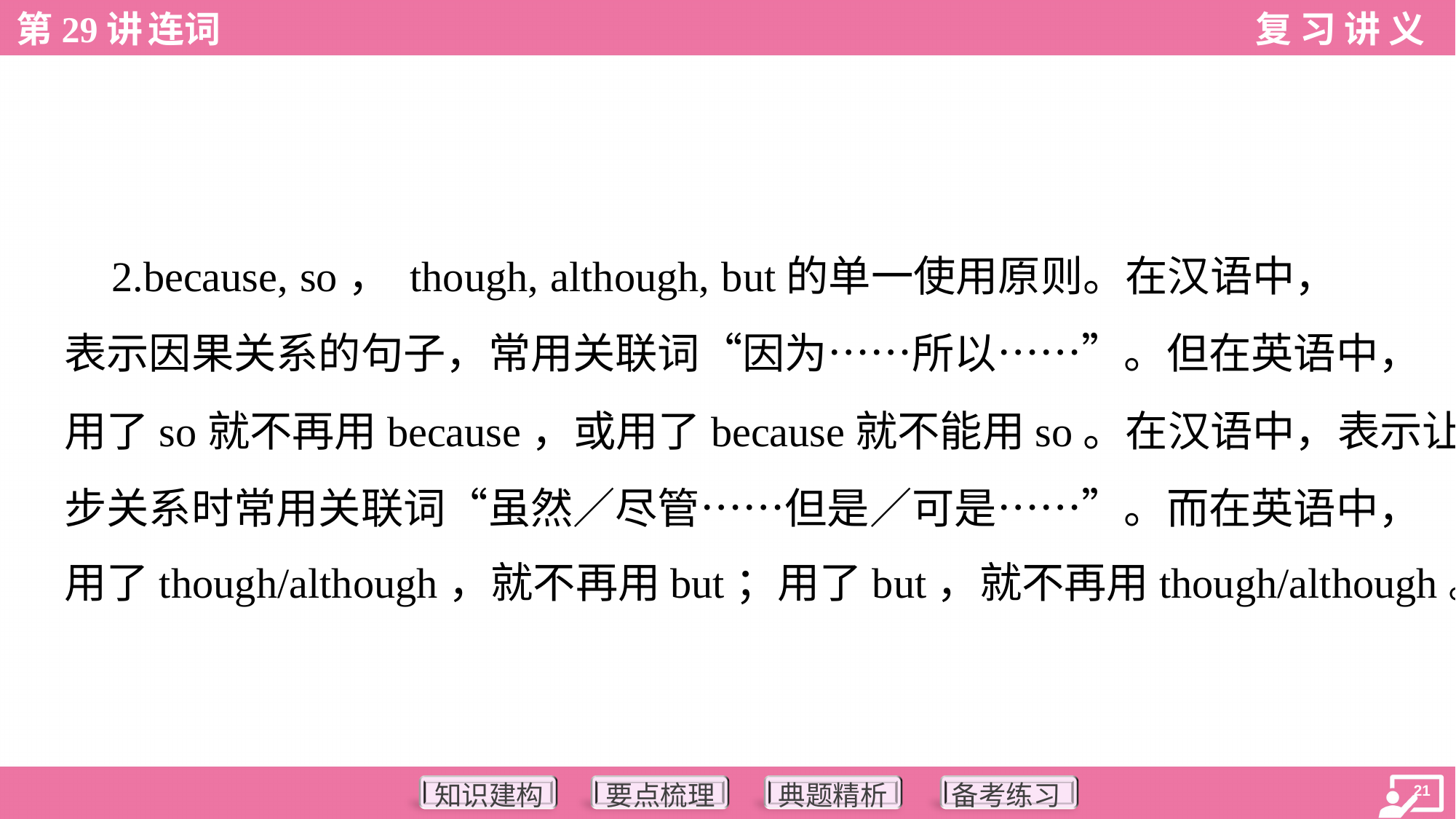

2.because, so， though, although, but的单一使用原则。在汉语中，
表示因果关系的句子，常用关联词“因为……所以……”。但在英语中，
用了so就不再用because，或用了because就不能用so。在汉语中，表示让
步关系时常用关联词“虽然／尽管……但是／可是……”。而在英语中，
用了though/although，就不再用but；用了but，就不再用though/although。